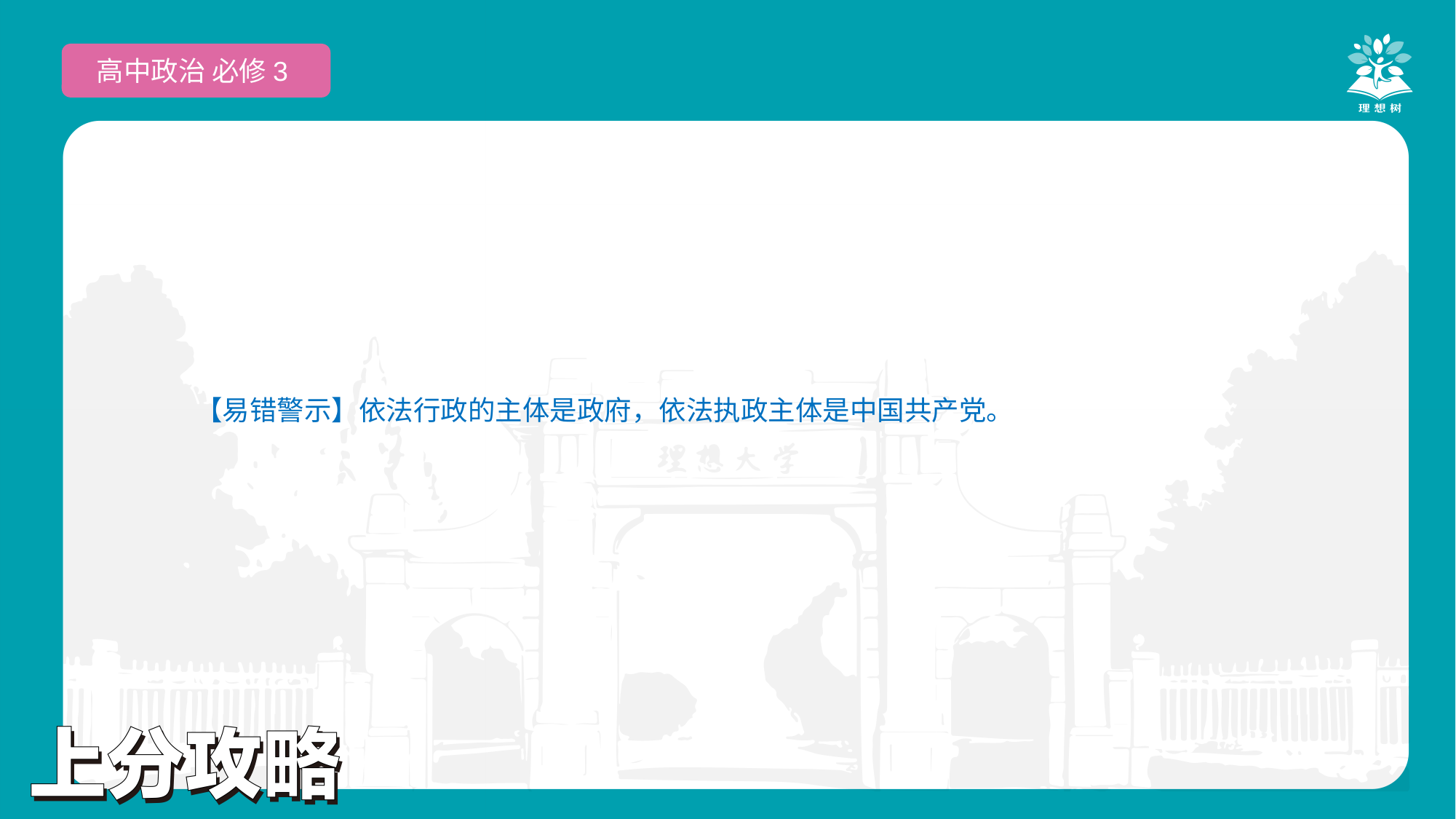

高中政治 必修3
【易错警示】依法行政的主体是政府，依法执政主体是中国共产党。